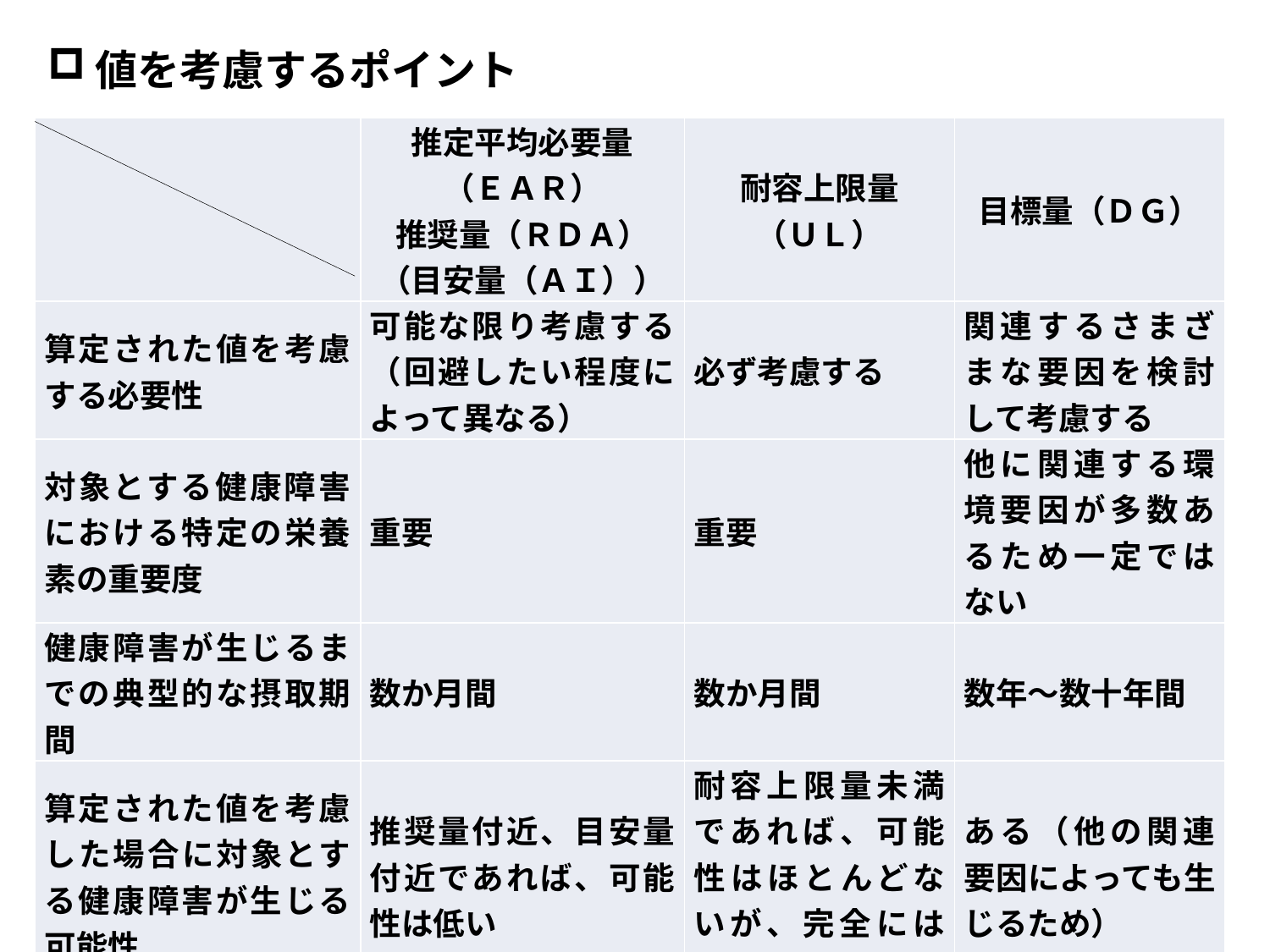

値を考慮するポイント
|  | 推定平均必要量 （ＥＡＲ） 推奨量（ＲＤＡ） （目安量（ＡＩ）） | 耐容上限量 （ＵＬ） | 目標量（ＤＧ） |
| --- | --- | --- | --- |
| 算定された値を考慮する必要性 | 可能な限り考慮する（回避したい程度によって異なる） | 必ず考慮する | 関連するさまざまな要因を検討して考慮する |
| 対象とする健康障害における特定の栄養素の重要度 | 重要 | 重要 | 他に関連する環境要因が多数あるため一定ではない |
| 健康障害が生じるまでの典型的な摂取期間 | 数か月間 | 数か月間 | 数年～数十年間 |
| 算定された値を考慮した場合に対象とする健康障害が生じる可能性 | 推奨量付近、目安量付近であれば、可能性は低い | 耐容上限量未満であれば、可能性はほとんどないが、完全には否定できない | ある（他の関連要因によっても生じるため） |